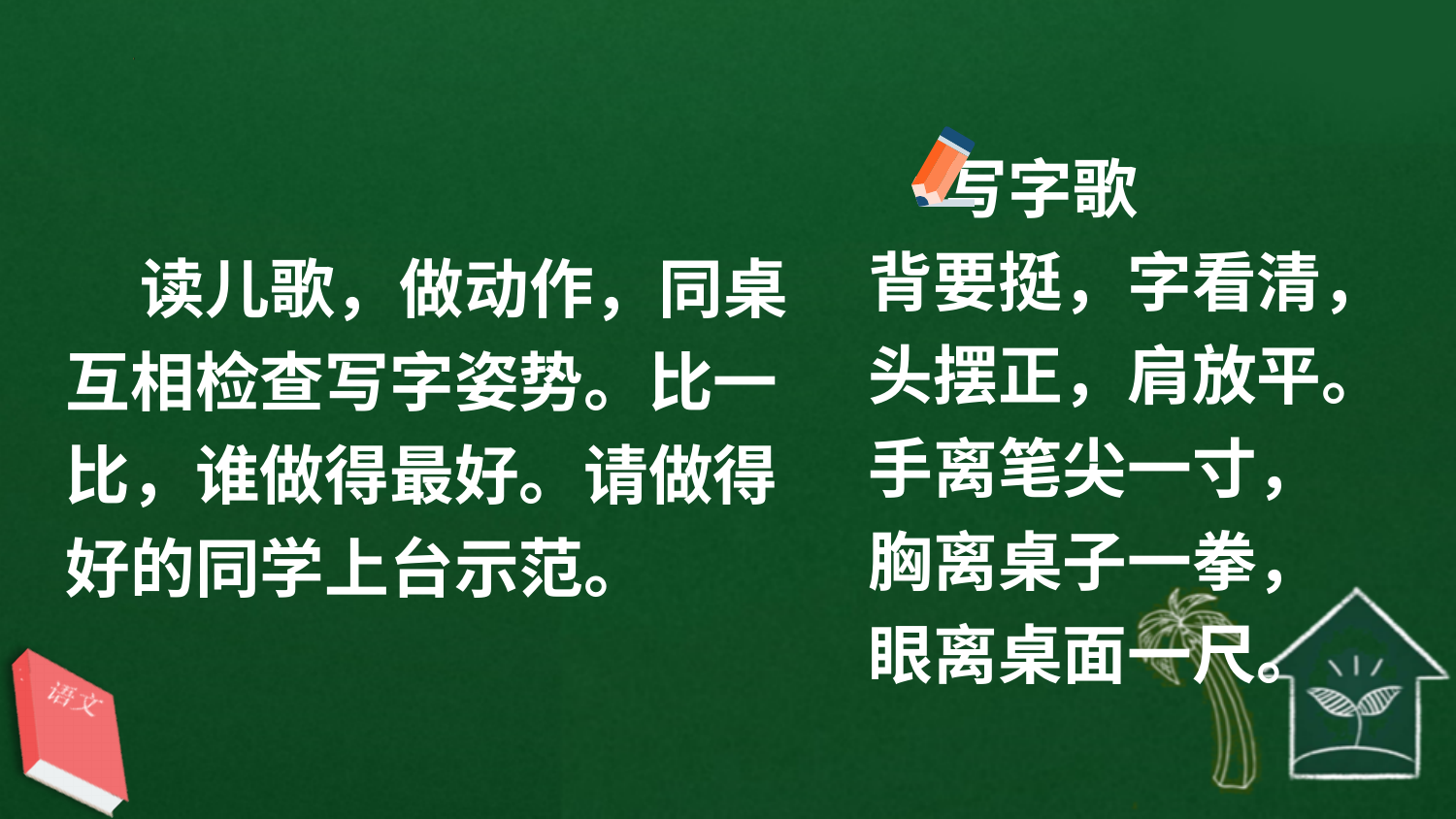

写字歌
背要挺，字看清，
头摆正，肩放平。
手离笔尖一寸，
胸离桌子一拳，
眼离桌面一尺。

    读儿歌，做动作，同桌互相检查写字姿势。比一比，谁做得最好。请做得好的同学上台示范。